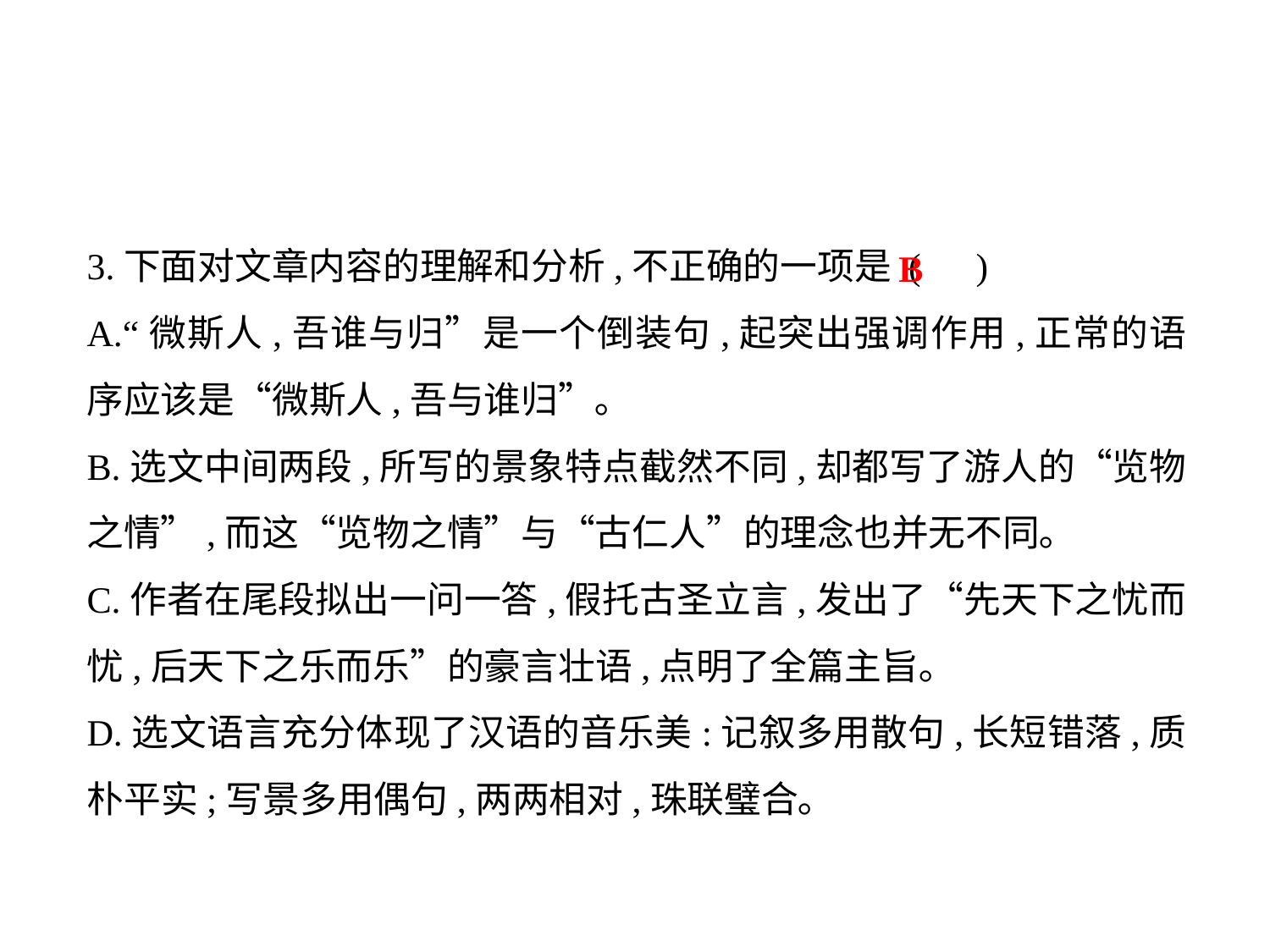

3.下面对文章内容的理解和分析,不正确的一项是 (	)
A.“微斯人,吾谁与归”是一个倒装句,起突出强调作用,正常的语序应该是“微斯人,吾与谁归”｡
B.选文中间两段,所写的景象特点截然不同,却都写了游人的“览物之情”,而这“览物之情”与“古仁人”的理念也并无不同｡
C.作者在尾段拟出一问一答,假托古圣立言,发出了“先天下之忧而忧,后天下之乐而乐”的豪言壮语,点明了全篇主旨｡
D.选文语言充分体现了汉语的音乐美:记叙多用散句,长短错落,质朴平实;写景多用偶句,两两相对,珠联璧合｡
B